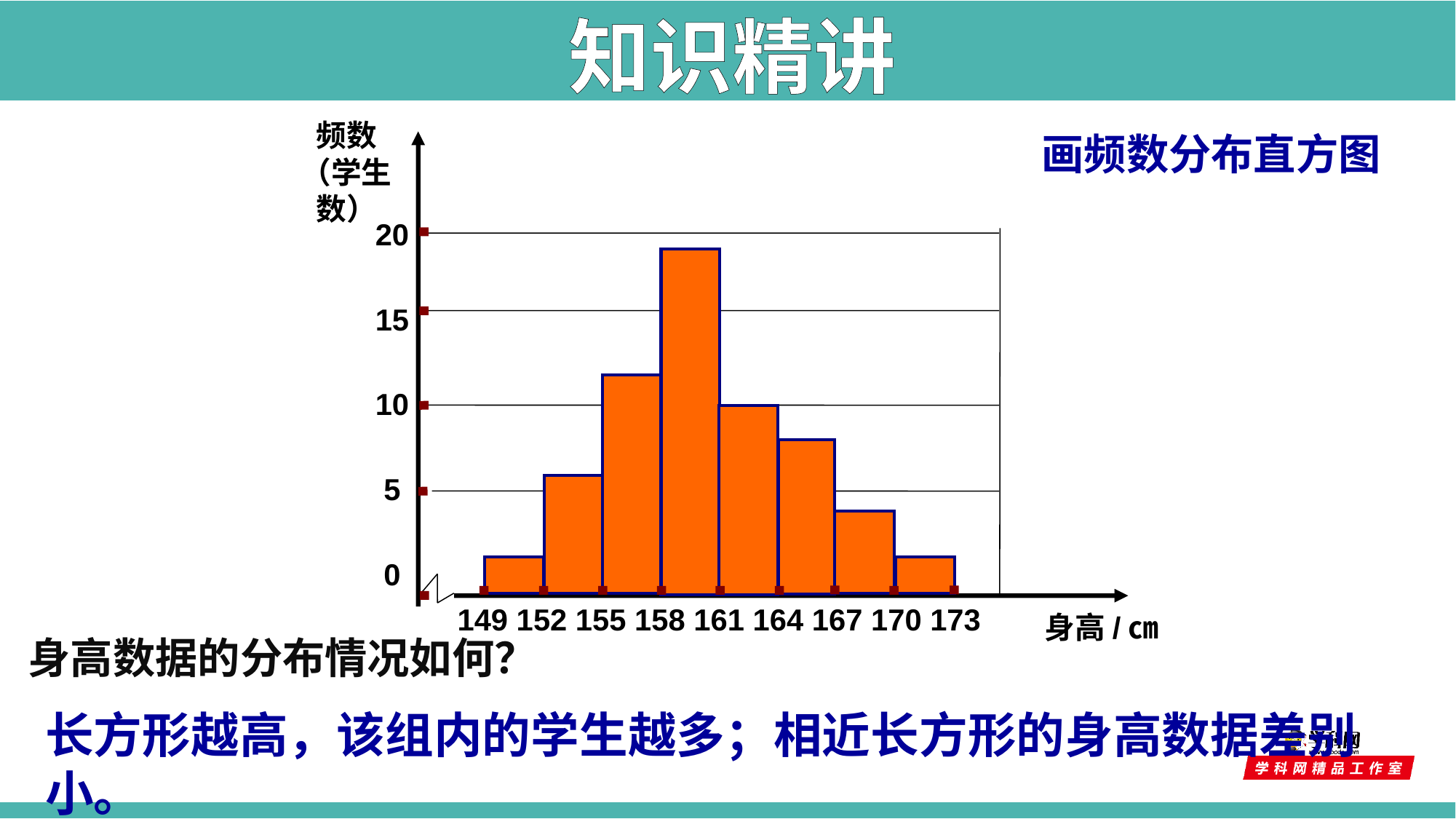

知识精讲
频数
（学生数）
画频数分布直方图

20

15

10

5

0

149 152 155 158 161 164 167 170 173
身高/㎝
身高数据的分布情况如何？
长方形越高，该组内的学生越多；相近长方形的身高数据差别小。